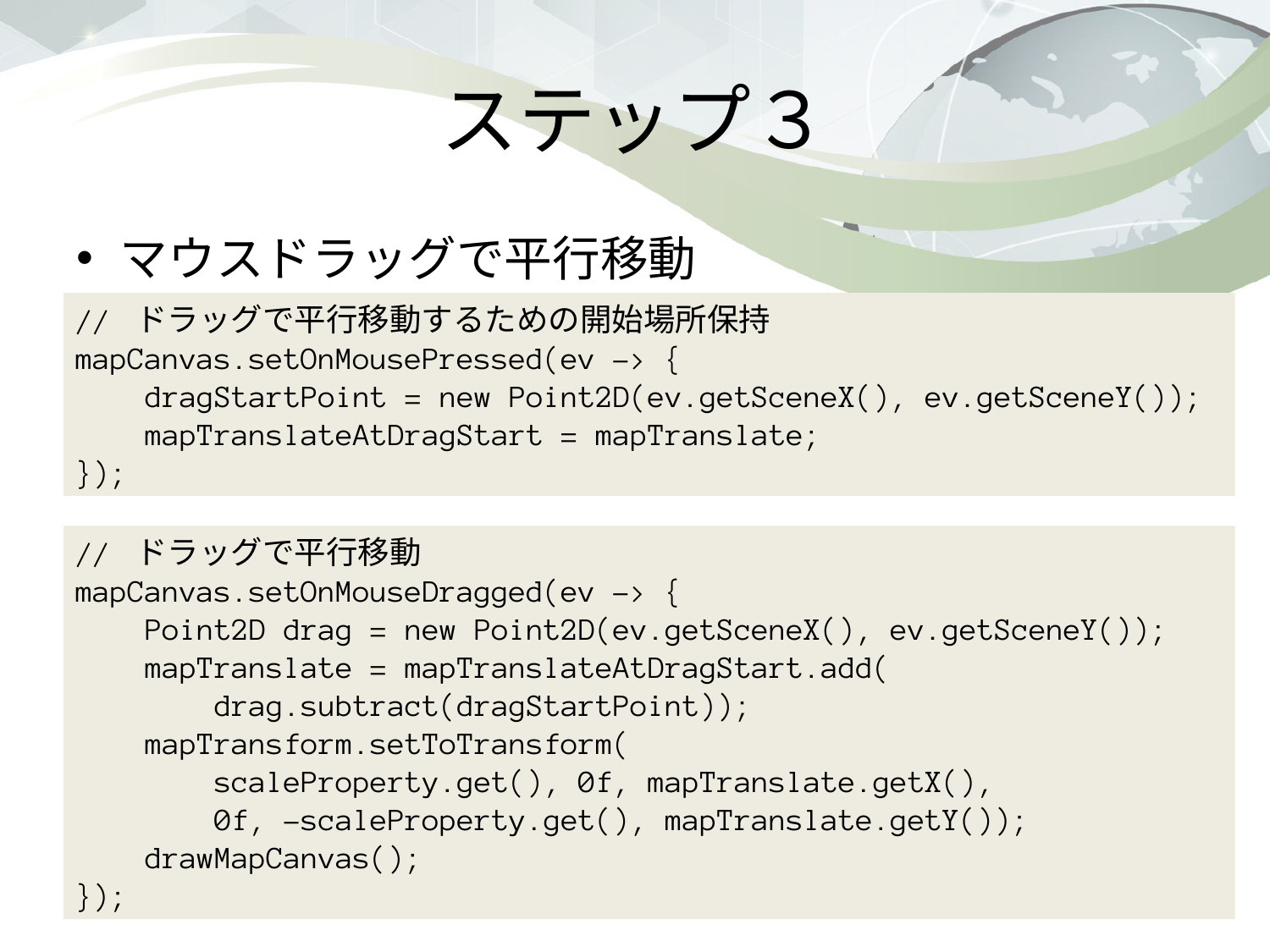

# ステップ３
マウスドラッグで平行移動
// ドラッグで平行移動するための開始場所保持
mapCanvas.setOnMousePressed(ev -> {
    dragStartPoint = new Point2D(ev.getSceneX(), ev.getSceneY());
    mapTranslateAtDragStart = mapTranslate;
});
// ドラッグで平行移動
mapCanvas.setOnMouseDragged(ev -> {
    Point2D drag = new Point2D(ev.getSceneX(), ev.getSceneY());
    mapTranslate = mapTranslateAtDragStart.add(
        drag.subtract(dragStartPoint));
    mapTransform.setToTransform(
        scaleProperty.get(), 0f, mapTranslate.getX(),
        0f, -scaleProperty.get(), mapTranslate.getY());
    drawMapCanvas();
});